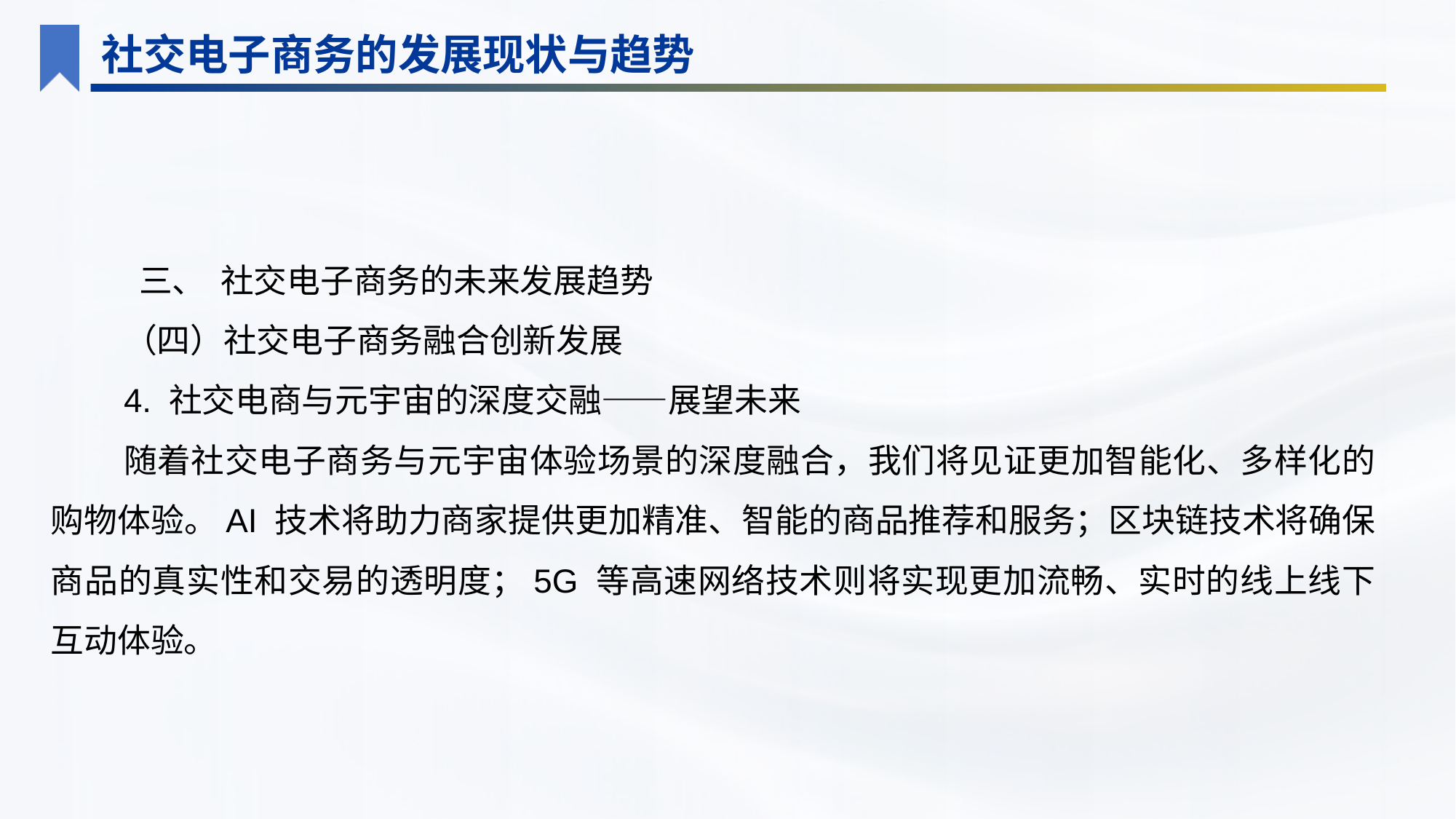

社交电子商务的发展现状与趋势
 三、  社交电子商务的未来发展趋势
（四）社交电子商务融合创新发展
4. 社交电商与元宇宙的深度交融——展望未来
随着社交电子商务与元宇宙体验场景的深度融合，我们将见证更加智能化、多样化的购物体验。AI 技术将助力商家提供更加精准、智能的商品推荐和服务；区块链技术将确保商品的真实性和交易的透明度；5G 等高速网络技术则将实现更加流畅、实时的线上线下互动体验。